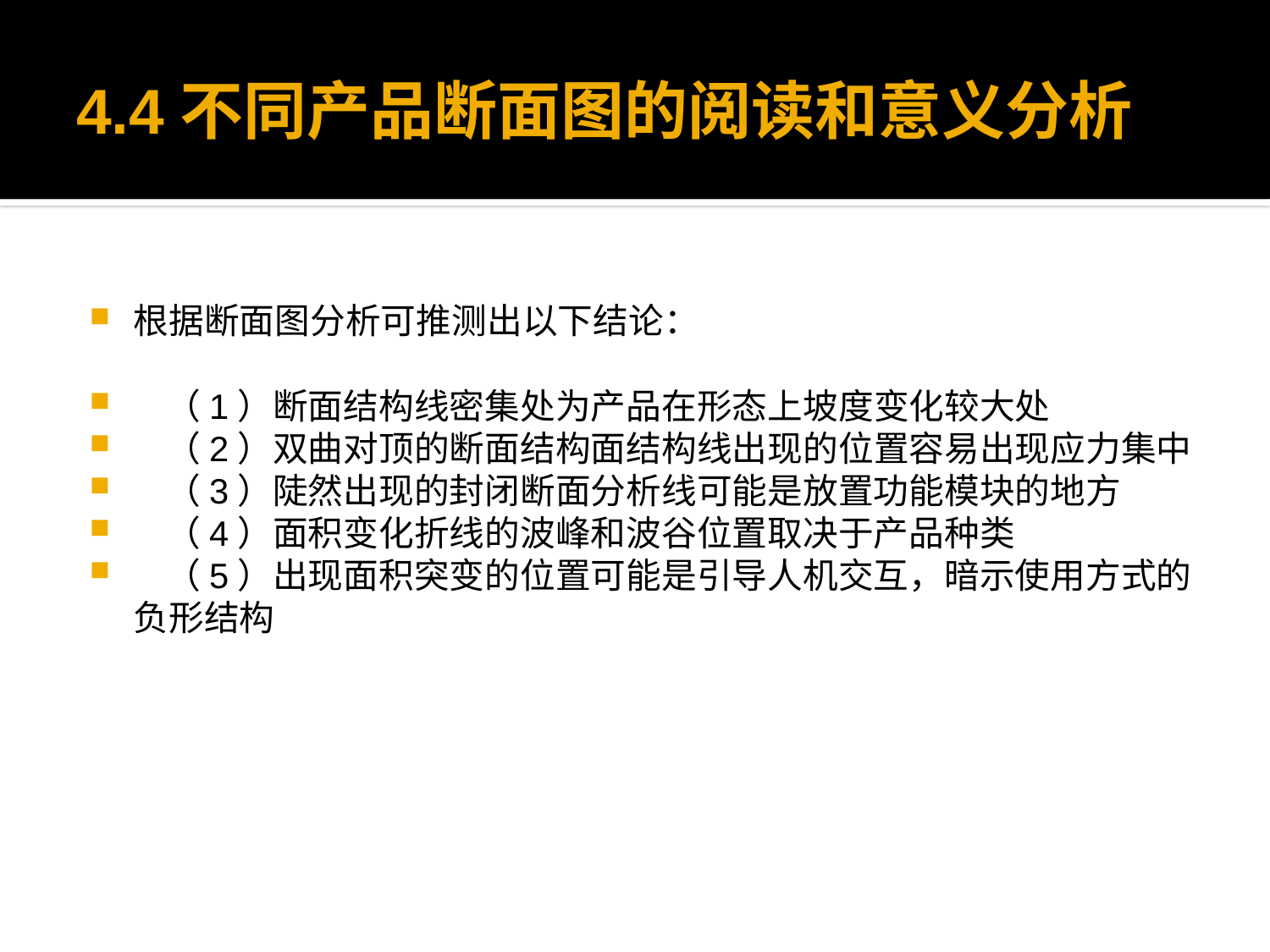

# 4.4不同产品断面图的阅读和意义分析
根据断面图分析可推测出以下结论：

   （1）断面结构线密集处为产品在形态上坡度变化较大处
   （2）双曲对顶的断面结构面结构线出现的位置容易出现应力集中
   （3）陡然出现的封闭断面分析线可能是放置功能模块的地方
   （4）面积变化折线的波峰和波谷位置取决于产品种类
   （5）出现面积突变的位置可能是引导人机交互，暗示使用方式的负形结构